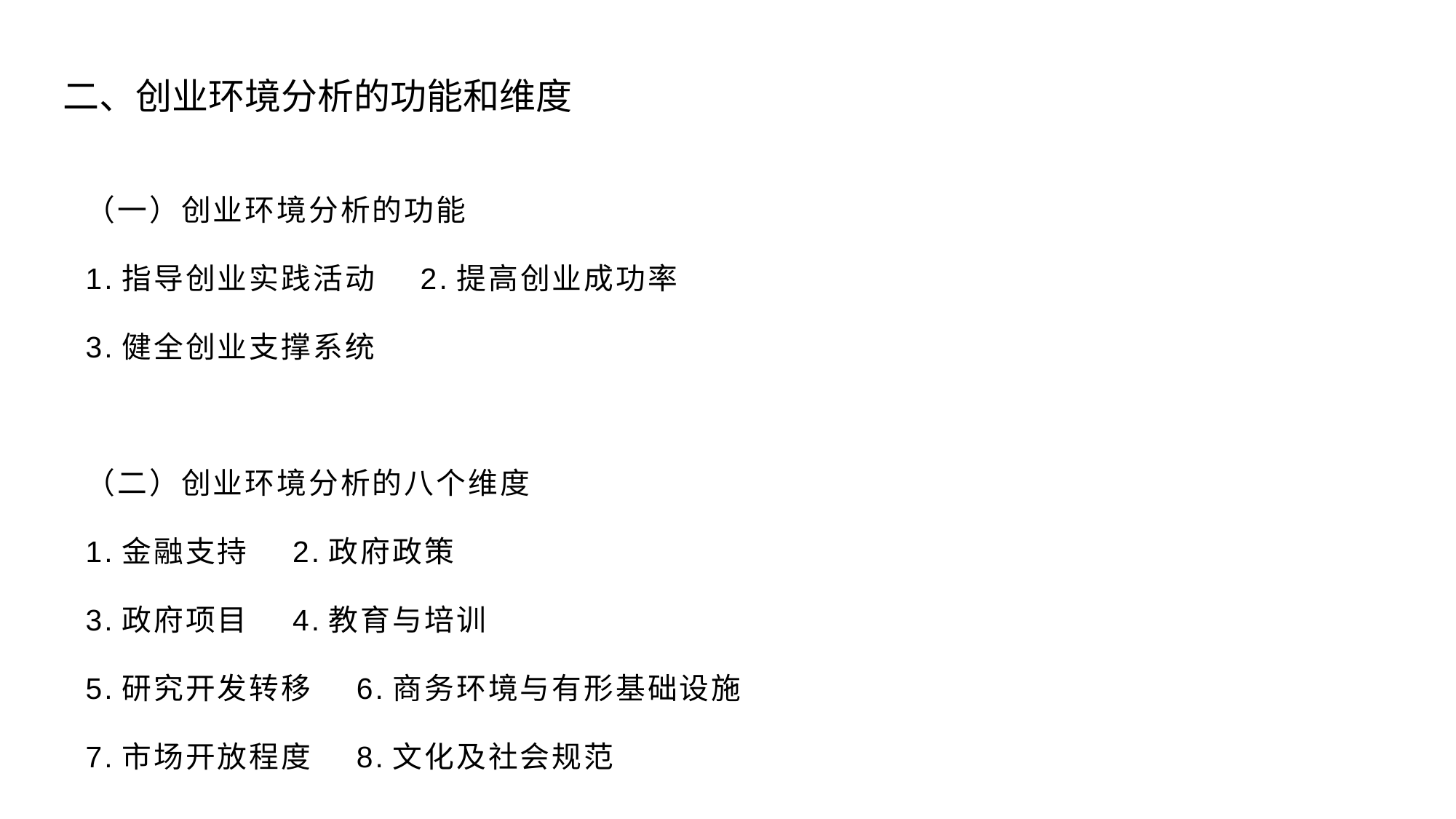

# 二、创业环境分析的功能和维度
（一）创业环境分析的功能
1.指导创业实践活动    2.提高创业成功率
3.健全创业支撑系统

（二）创业环境分析的八个维度
1.金融支持    2.政府政策
3.政府项目    4.教育与培训
5.研究开发转移    6.商务环境与有形基础设施
7.市场开放程度    8.文化及社会规范